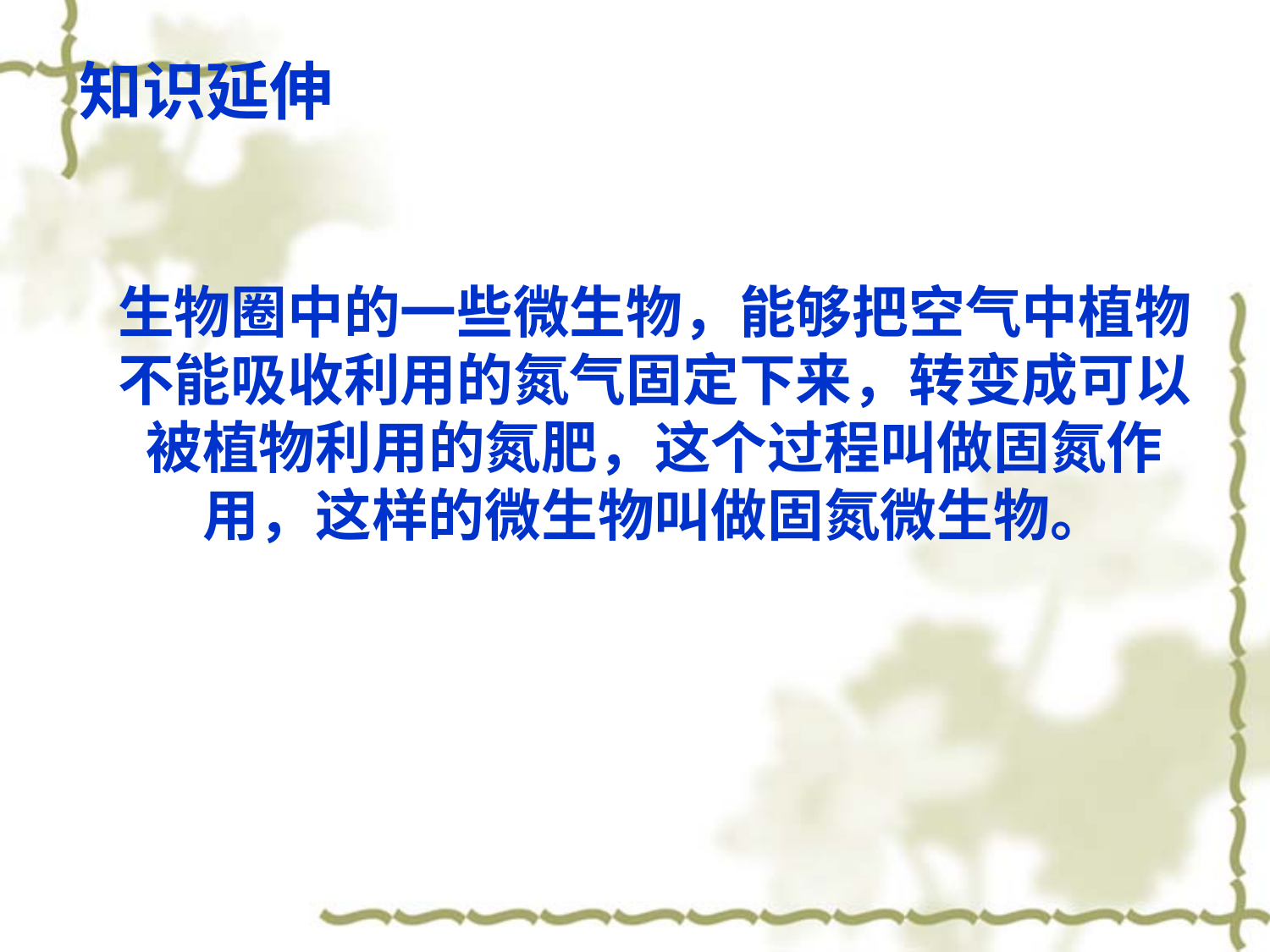

知识延伸
生物圈中的一些微生物，能够把空气中植物不能吸收利用的氮气固定下来，转变成可以被植物利用的氮肥，这个过程叫做固氮作用，这样的微生物叫做固氮微生物。